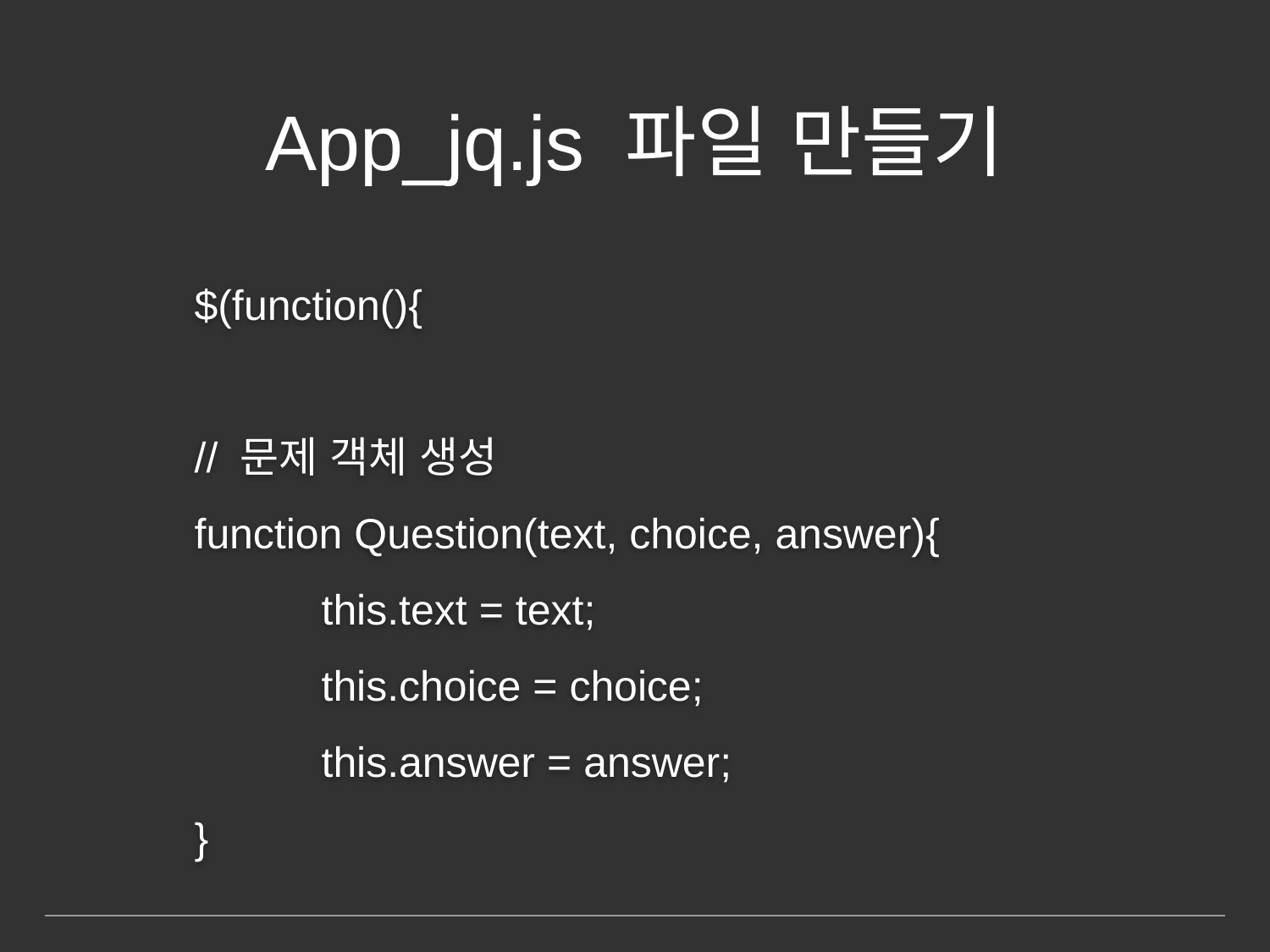

# App_jq.js 파일 만들기
	$(function(){

	// 문제 객체 생성
	function Question(text, choice, answer){
		this.text = text;
		this.choice = choice;
		this.answer = answer;
	}